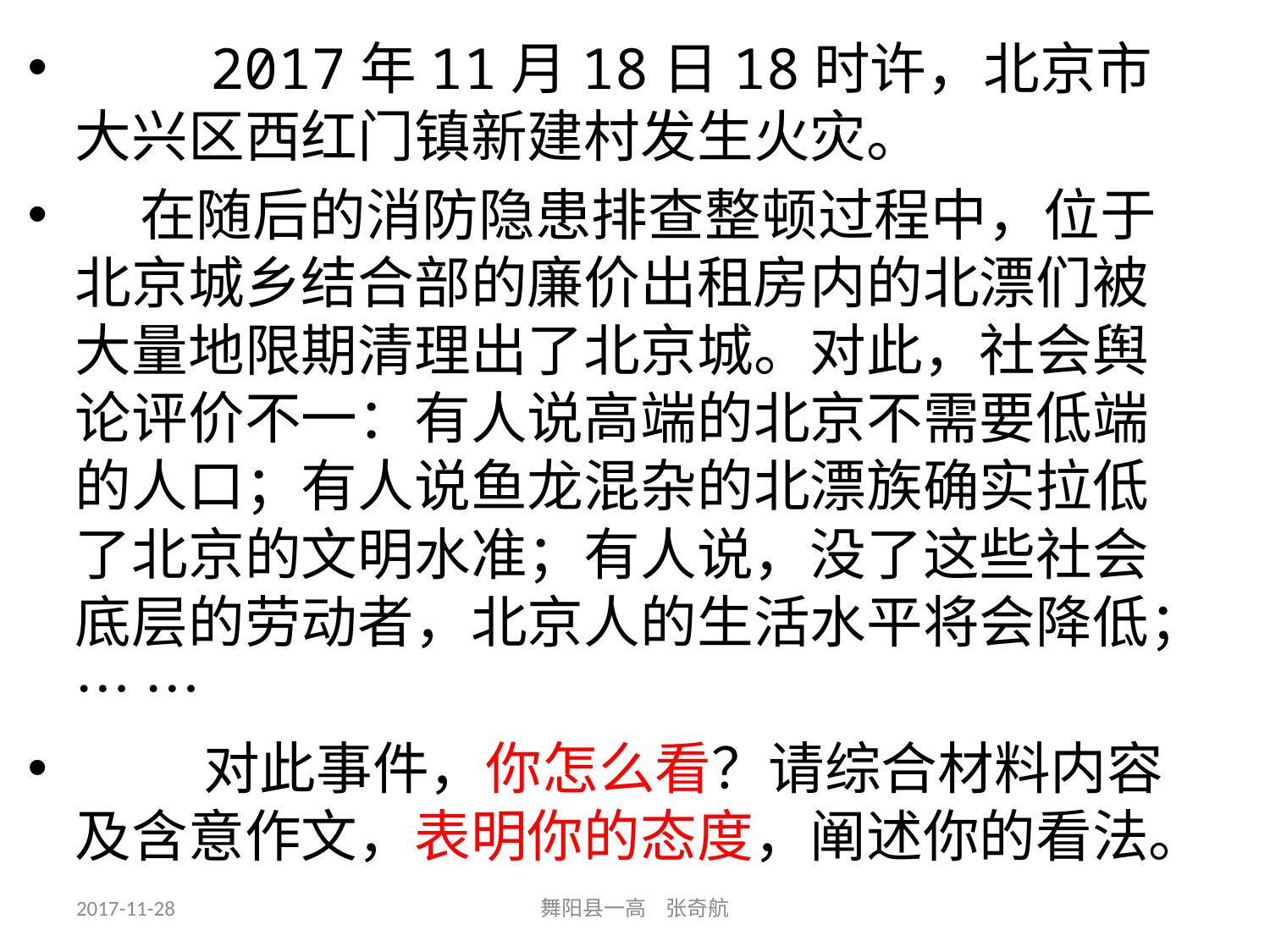

2017年11月18日18时许，北京市大兴区西红门镇新建村发生火灾。
    在随后的消防隐患排查整顿过程中，位于北京城乡结合部的廉价出租房内的北漂们被大量地限期清理出了北京城。对此，社会舆论评价不一：有人说高端的北京不需要低端的人口；有人说鱼龙混杂的北漂族确实拉低了北京的文明水准；有人说，没了这些社会底层的劳动者，北京人的生活水平将会降低；… …
         对此事件，你怎么看？请综合材料内容及含意作文，表明你的态度，阐述你的看法。

2017-11-28
舞阳县一高   张奇航